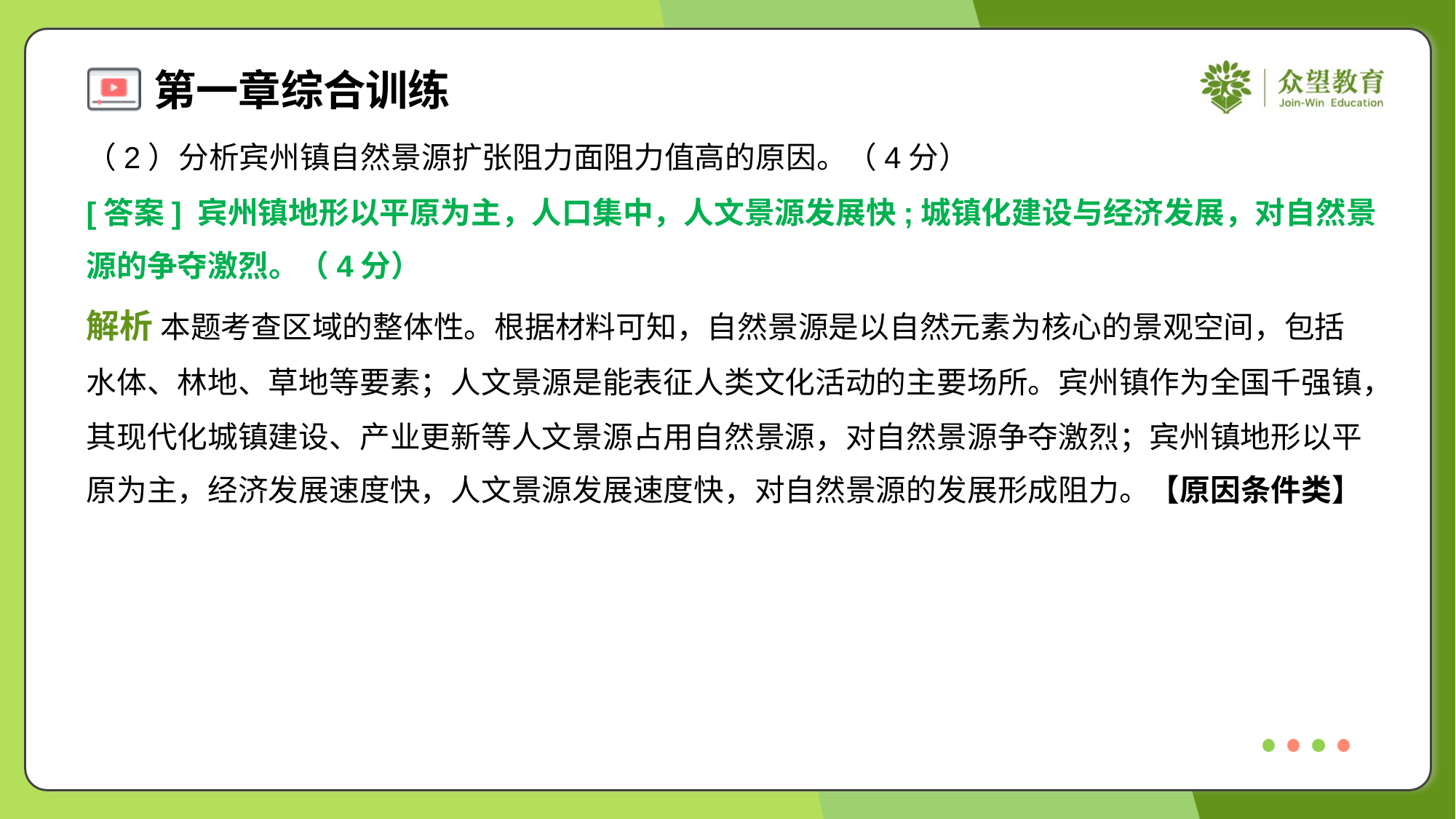

（2）分析宾州镇自然景源扩张阻力面阻力值高的原因。（4分）
[答案] 宾州镇地形以平原为主，人口集中，人文景源发展快;城镇化建设与经济发展，对自然景
源的争夺激烈。（4分）
解析 本题考查区域的整体性。根据材料可知，自然景源是以自然元素为核心的景观空间，包括
水体、林地、草地等要素；人文景源是能表征人类文化活动的主要场所。宾州镇作为全国千强镇，
其现代化城镇建设、产业更新等人文景源占用自然景源，对自然景源争夺激烈；宾州镇地形以平
原为主，经济发展速度快，人文景源发展速度快，对自然景源的发展形成阻力。【原因条件类】